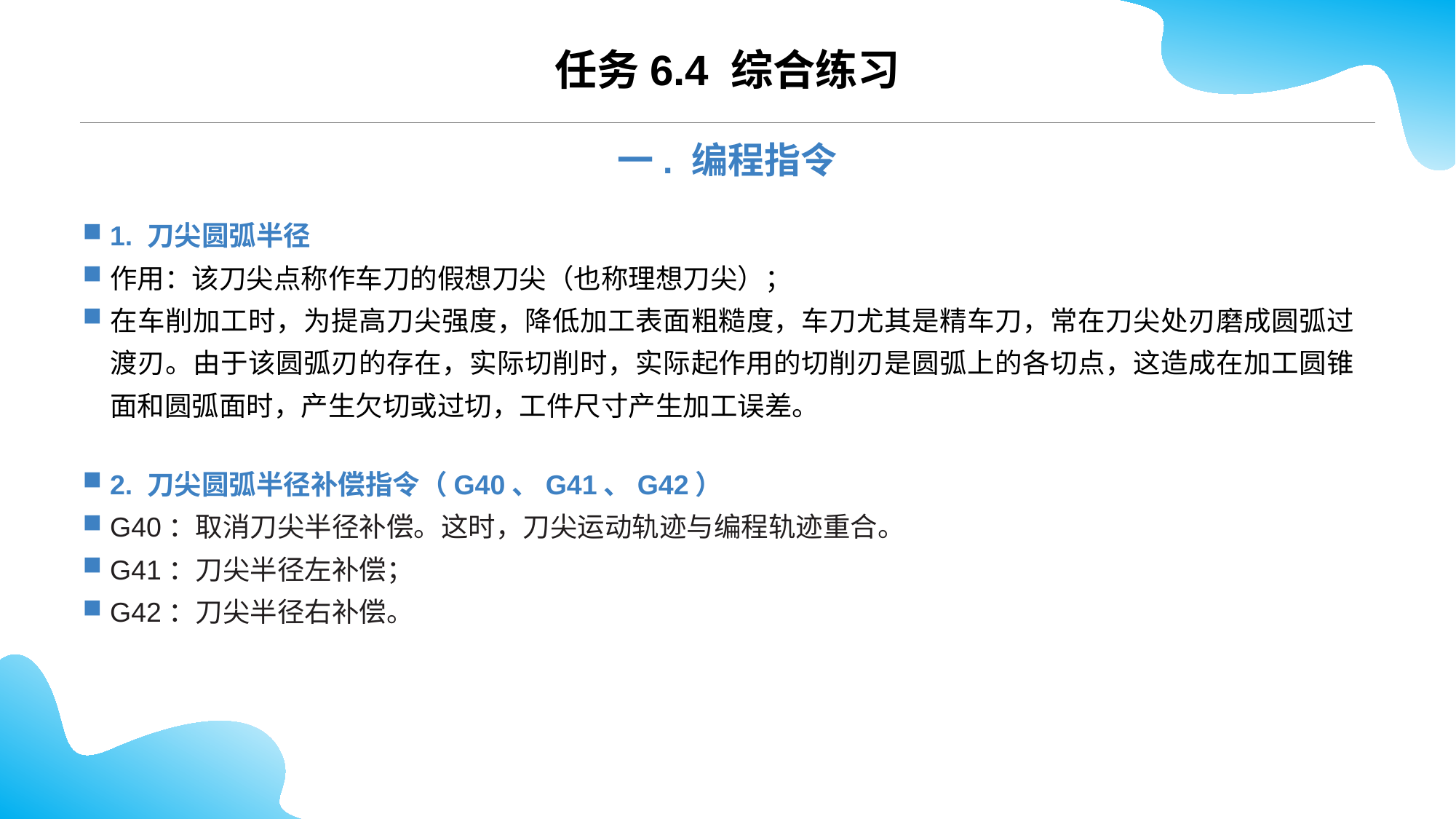

CONTENTS
任务6.4 综合练习
一. 编程指令
1. 刀尖圆弧半径
作用：该刀尖点称作车刀的假想刀尖（也称理想刀尖）；
在车削加工时，为提高刀尖强度，降低加工表面粗糙度，车刀尤其是精车刀，常在刀尖处刃磨成圆弧过渡刃。由于该圆弧刃的存在，实际切削时，实际起作用的切削刃是圆弧上的各切点，这造成在加工圆锥面和圆弧面时，产生欠切或过切，工件尺寸产生加工误差。
2. 刀尖圆弧半径补偿指令（G40、G41、G42）
G40：取消刀尖半径补偿。这时，刀尖运动轨迹与编程轨迹重合。
G41：刀尖半径左补偿；
G42：刀尖半径右补偿。